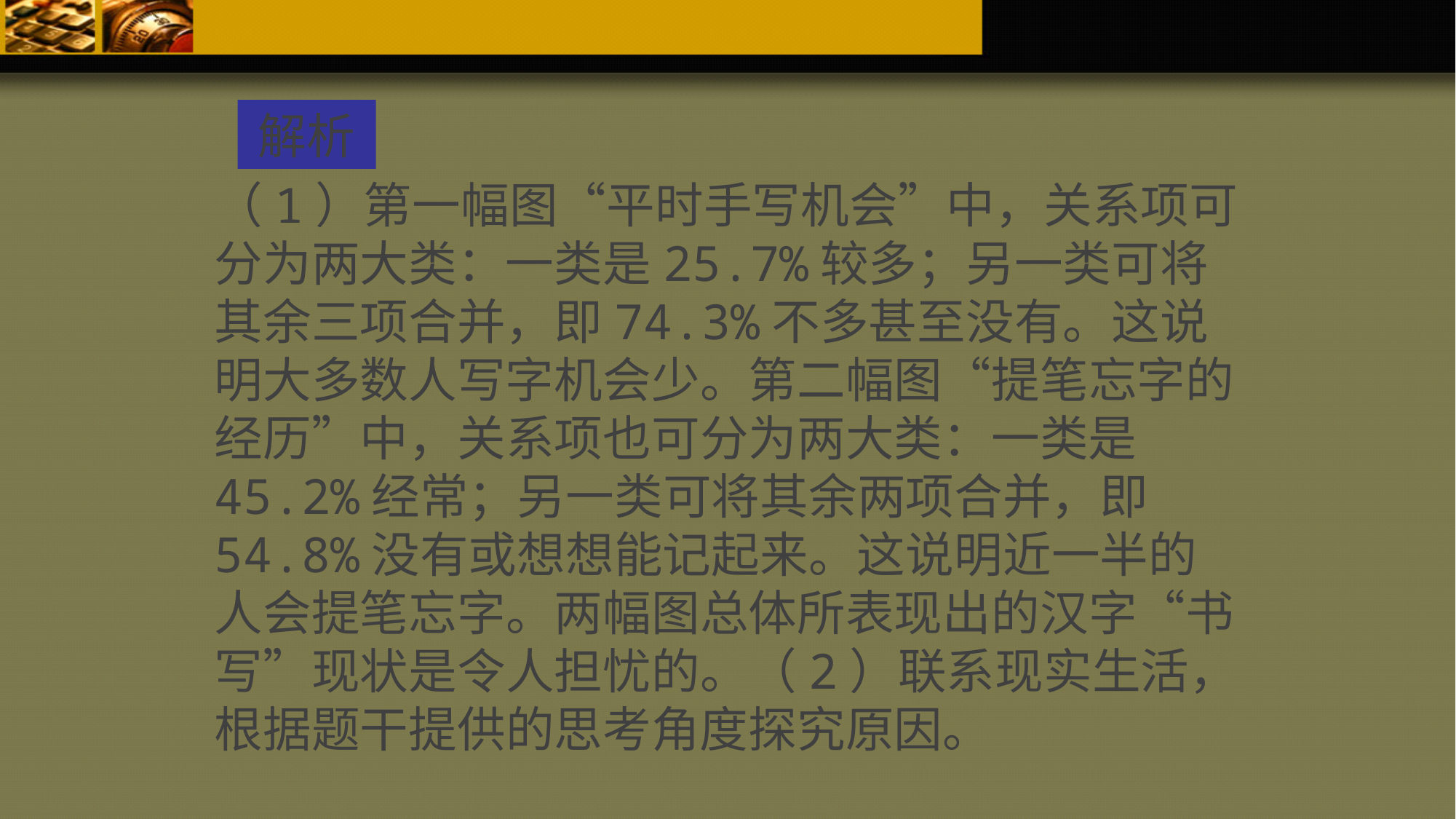

解析
（1）第一幅图“平时手写机会”中，关系项可分为两大类：一类是25.7%较多；另一类可将其余三项合并，即74.3%不多甚至没有。这说明大多数人写字机会少。第二幅图“提笔忘字的经历”中，关系项也可分为两大类：一类是45.2%经常；另一类可将其余两项合并，即54.8%没有或想想能记起来。这说明近一半的人会提笔忘字。两幅图总体所表现出的汉字“书写”现状是令人担忧的。（2）联系现实生活，根据题干提供的思考角度探究原因。